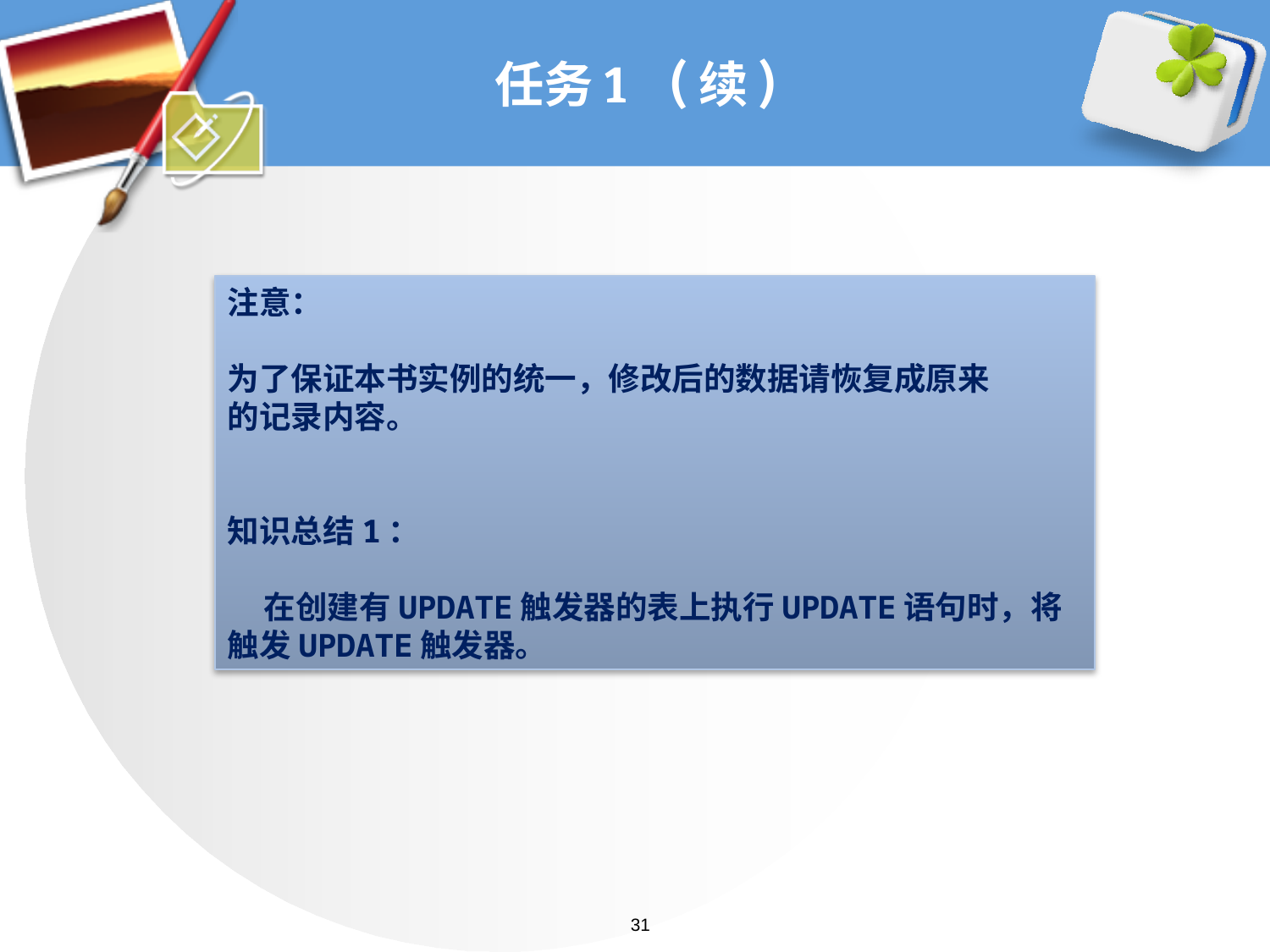

# 任务1     (续)
注意：

为了保证本书实例的统一，修改后的数据请恢复成原来
的记录内容。

知识总结1：

    在创建有UPDATE触发器的表上执行UPDATE语句时，将触发UPDATE触发器。
31